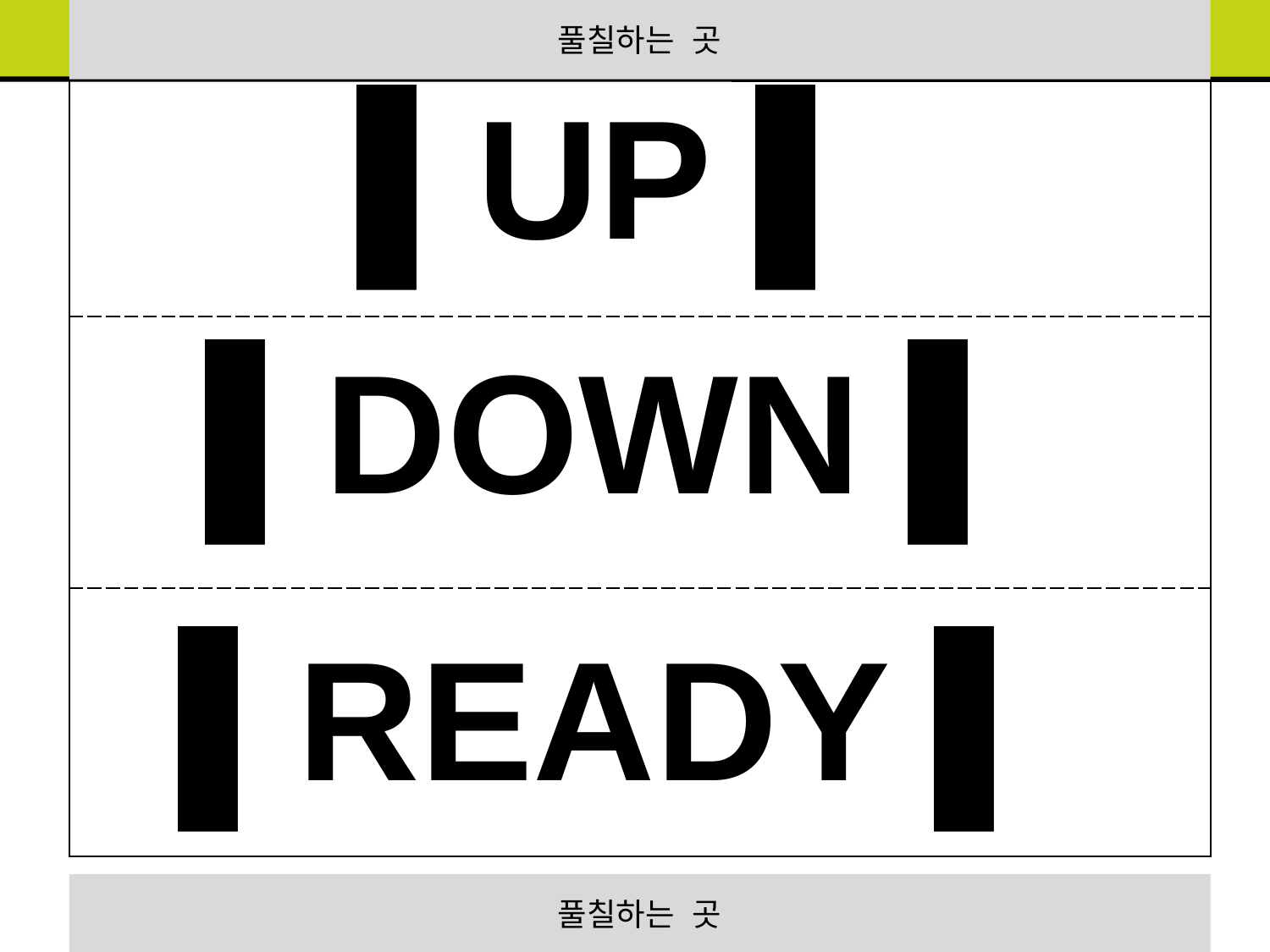

풀칠하는  곳
| ▌UP ▌ |
| --- |
| ▌DOWN ▌ |
| ▌READY ▌ |
풀칠하는  곳